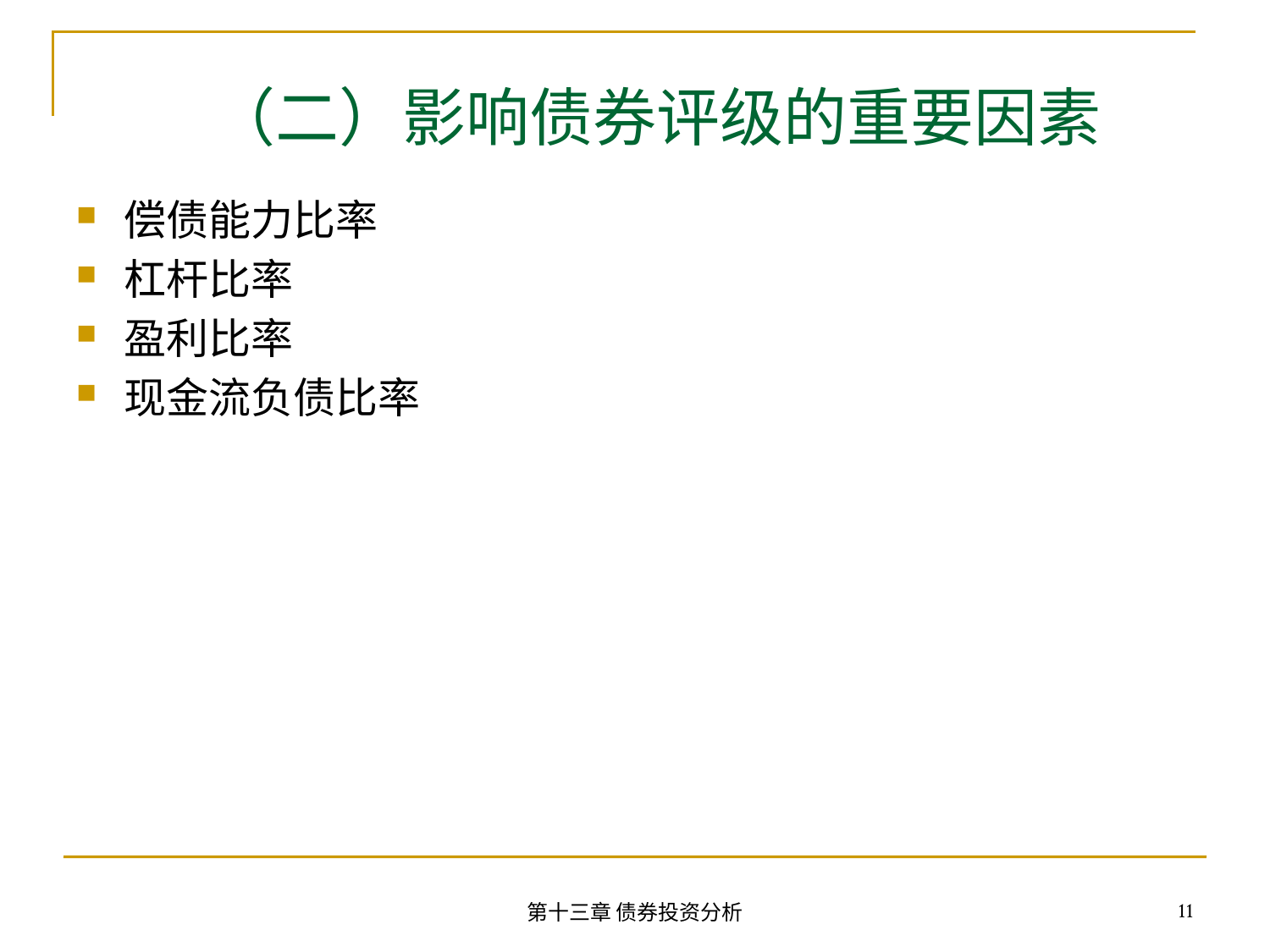

# （二）影响债券评级的重要因素

偿债能力比率
杠杆比率
盈利比率
现金流负债比率

11
第十三章 债券投资分析